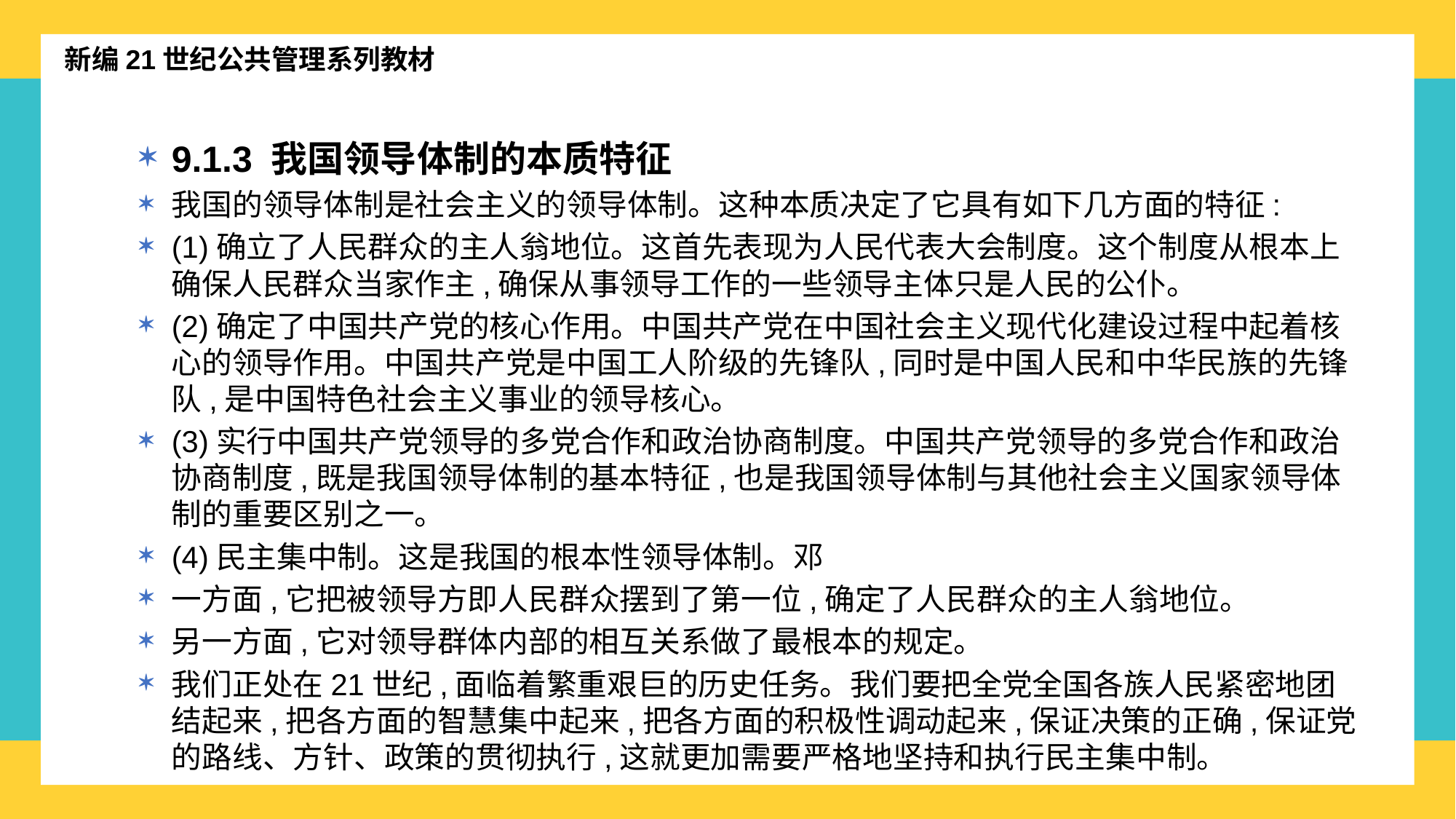

新编21世纪公共管理系列教材
9.1.3 我国领导体制的本质特征
我国的领导体制是社会主义的领导体制。这种本质决定了它具有如下几方面的特征:
(1)确立了人民群众的主人翁地位。这首先表现为人民代表大会制度。这个制度从根本上确保人民群众当家作主,确保从事领导工作的一些领导主体只是人民的公仆。
(2)确定了中国共产党的核心作用。中国共产党在中国社会主义现代化建设过程中起着核心的领导作用。中国共产党是中国工人阶级的先锋队,同时是中国人民和中华民族的先锋队,是中国特色社会主义事业的领导核心。
(3)实行中国共产党领导的多党合作和政治协商制度。中国共产党领导的多党合作和政治协商制度,既是我国领导体制的基本特征,也是我国领导体制与其他社会主义国家领导体制的重要区别之一。
(4)民主集中制。这是我国的根本性领导体制。邓
一方面,它把被领导方即人民群众摆到了第一位,确定了人民群众的主人翁地位。
另一方面,它对领导群体内部的相互关系做了最根本的规定。
我们正处在21世纪,面临着繁重艰巨的历史任务。我们要把全党全国各族人民紧密地团结起来,把各方面的智慧集中起来,把各方面的积极性调动起来,保证决策的正确,保证党的路线、方针、政策的贯彻执行,这就更加需要严格地坚持和执行民主集中制。